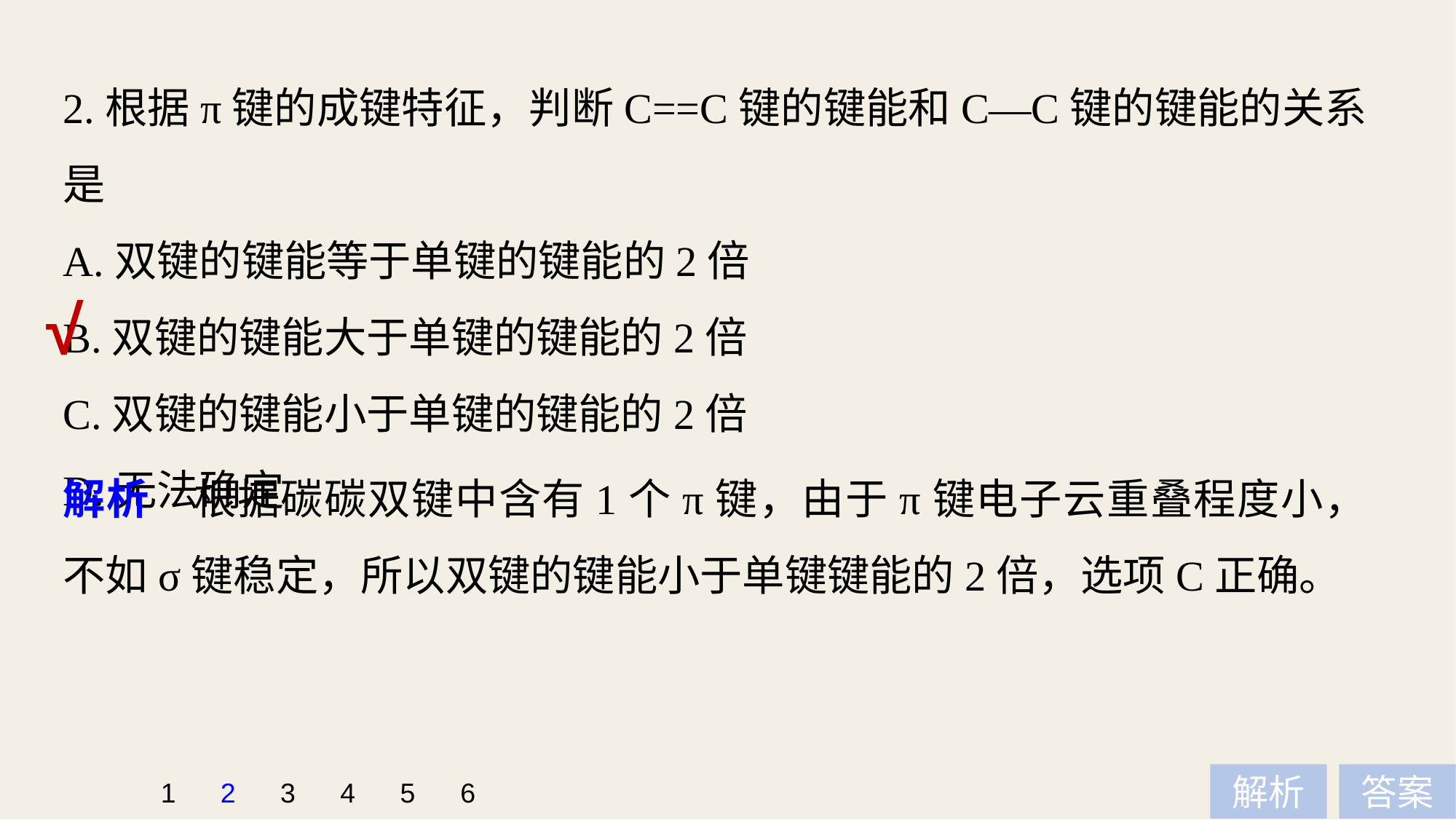

2.根据π键的成键特征，判断C==C键的键能和C—C键的键能的关系是
A.双键的键能等于单键的键能的2倍
B.双键的键能大于单键的键能的2倍
C.双键的键能小于单键的键能的2倍
D.无法确定
√
解析　根据碳碳双键中含有1个π键，由于π键电子云重叠程度小，不如σ键稳定，所以双键的键能小于单键键能的2倍，选项C正确。
1
2
3
4
5
6
解析
答案